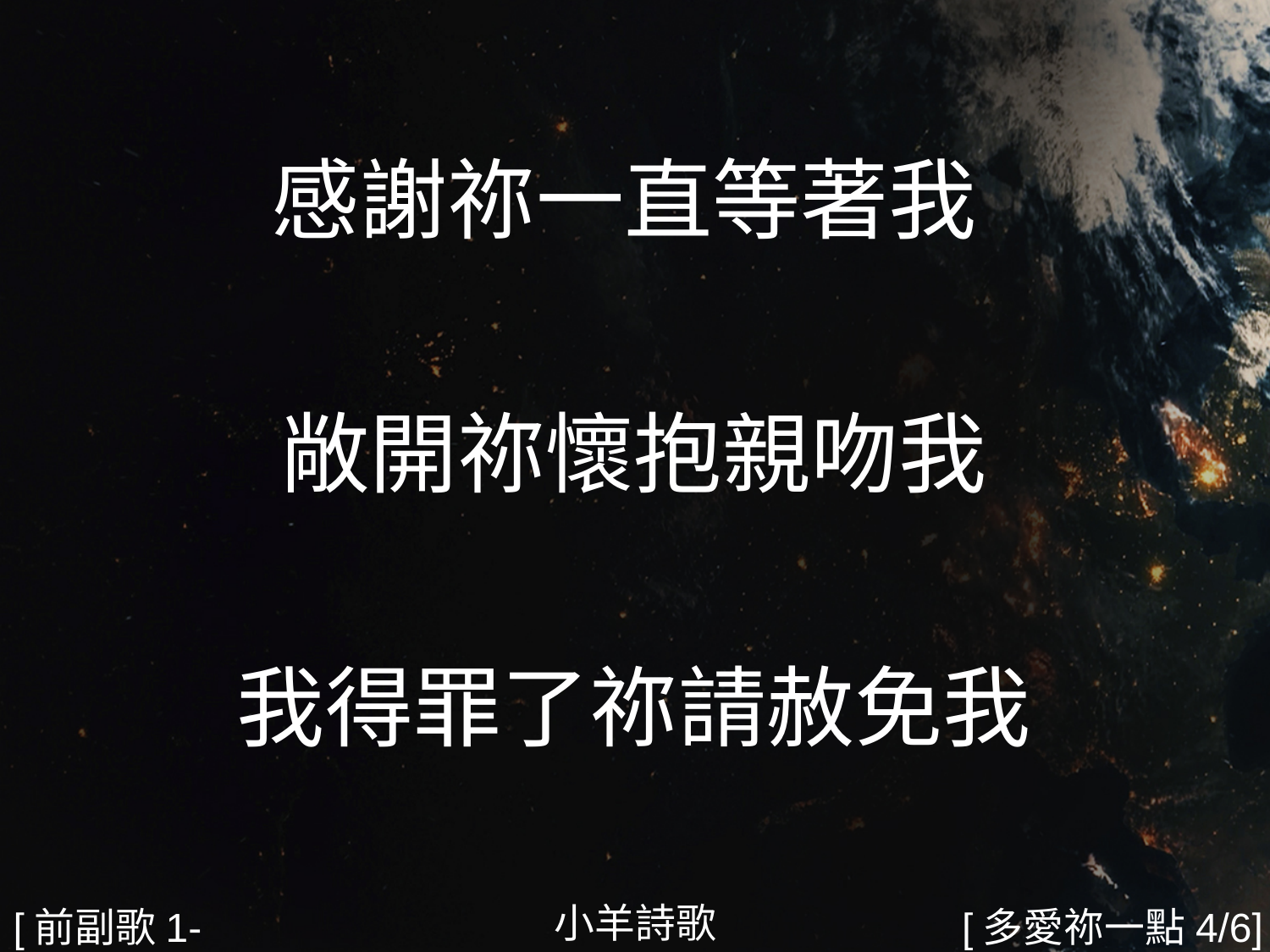

感謝祢一直等著我

敞開祢懷抱親吻我

我得罪了祢請赦免我

#

小羊詩歌
[前副歌1-2]
[多愛祢一點4/6]